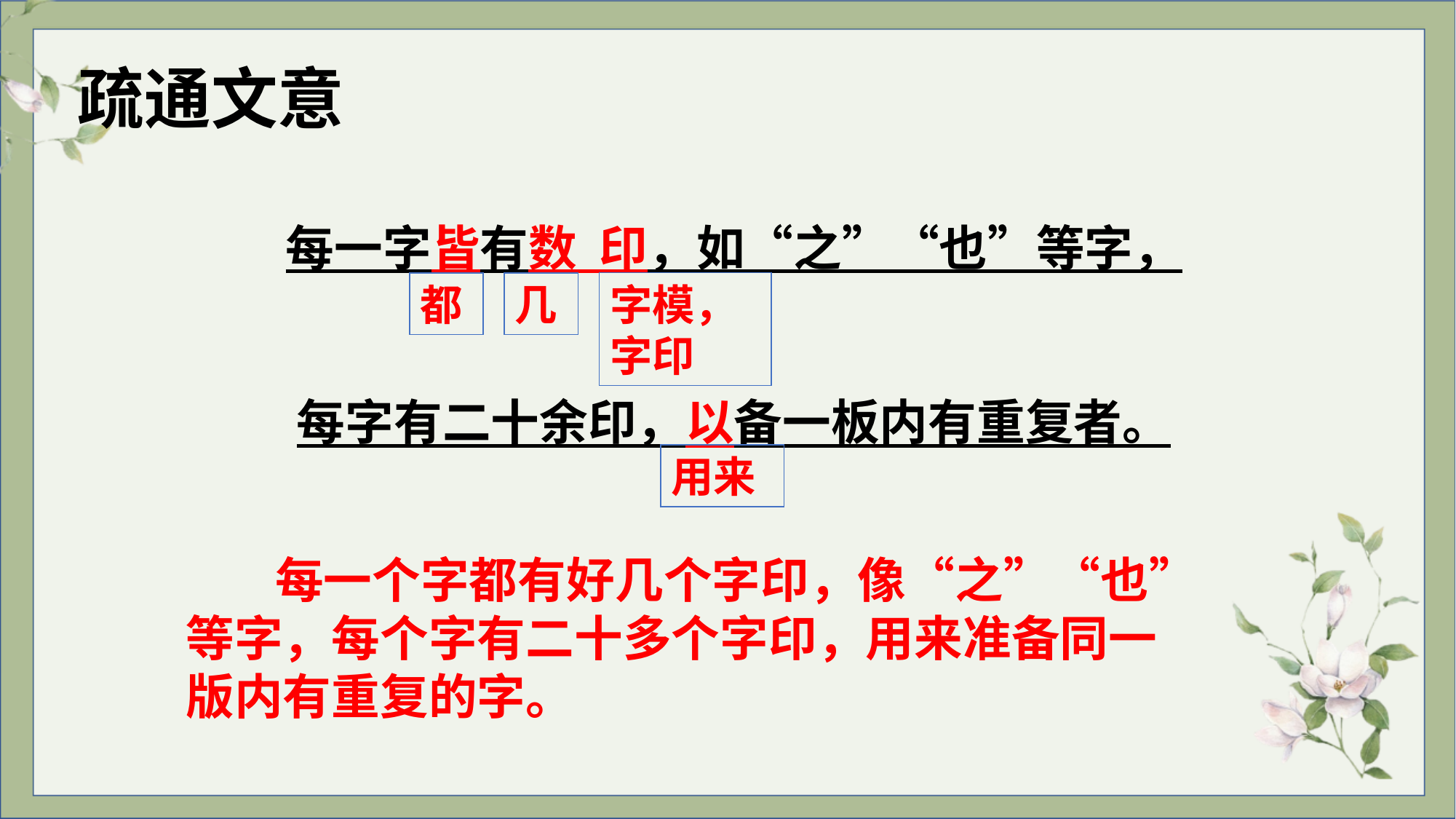

疏通文意
每一字皆有数  印，如“之”“也”等字，

每字有二十余印，以备一板内有重复者。
都
几
字模，字印
用来
       每一个字都有好几个字印，像“之”“也”等字，每个字有二十多个字印，用来准备同一版内有重复的字。